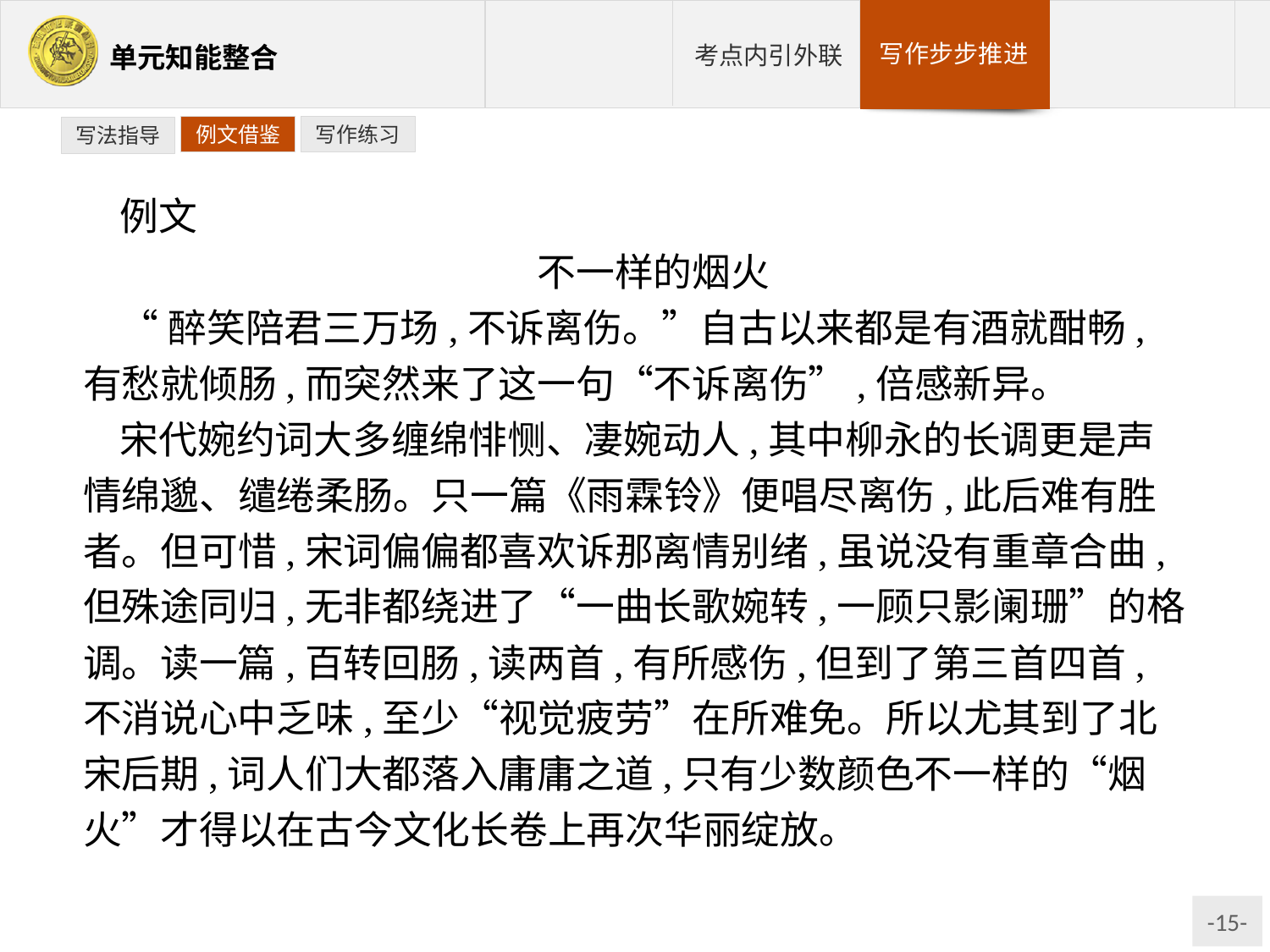

例文借鉴
写作练习
写法指导
例文
不一样的烟火
“醉笑陪君三万场,不诉离伤。”自古以来都是有酒就酣畅,有愁就倾肠,而突然来了这一句“不诉离伤”,倍感新异。
宋代婉约词大多缠绵悱恻、凄婉动人,其中柳永的长调更是声情绵邈、缱绻柔肠。只一篇《雨霖铃》便唱尽离伤,此后难有胜者。但可惜,宋词偏偏都喜欢诉那离情别绪,虽说没有重章合曲,但殊途同归,无非都绕进了“一曲长歌婉转,一顾只影阑珊”的格调。读一篇,百转回肠,读两首,有所感伤,但到了第三首四首,不消说心中乏味,至少“视觉疲劳”在所难免。所以尤其到了北宋后期,词人们大都落入庸庸之道,只有少数颜色不一样的“烟火”才得以在古今文化长卷上再次华丽绽放。